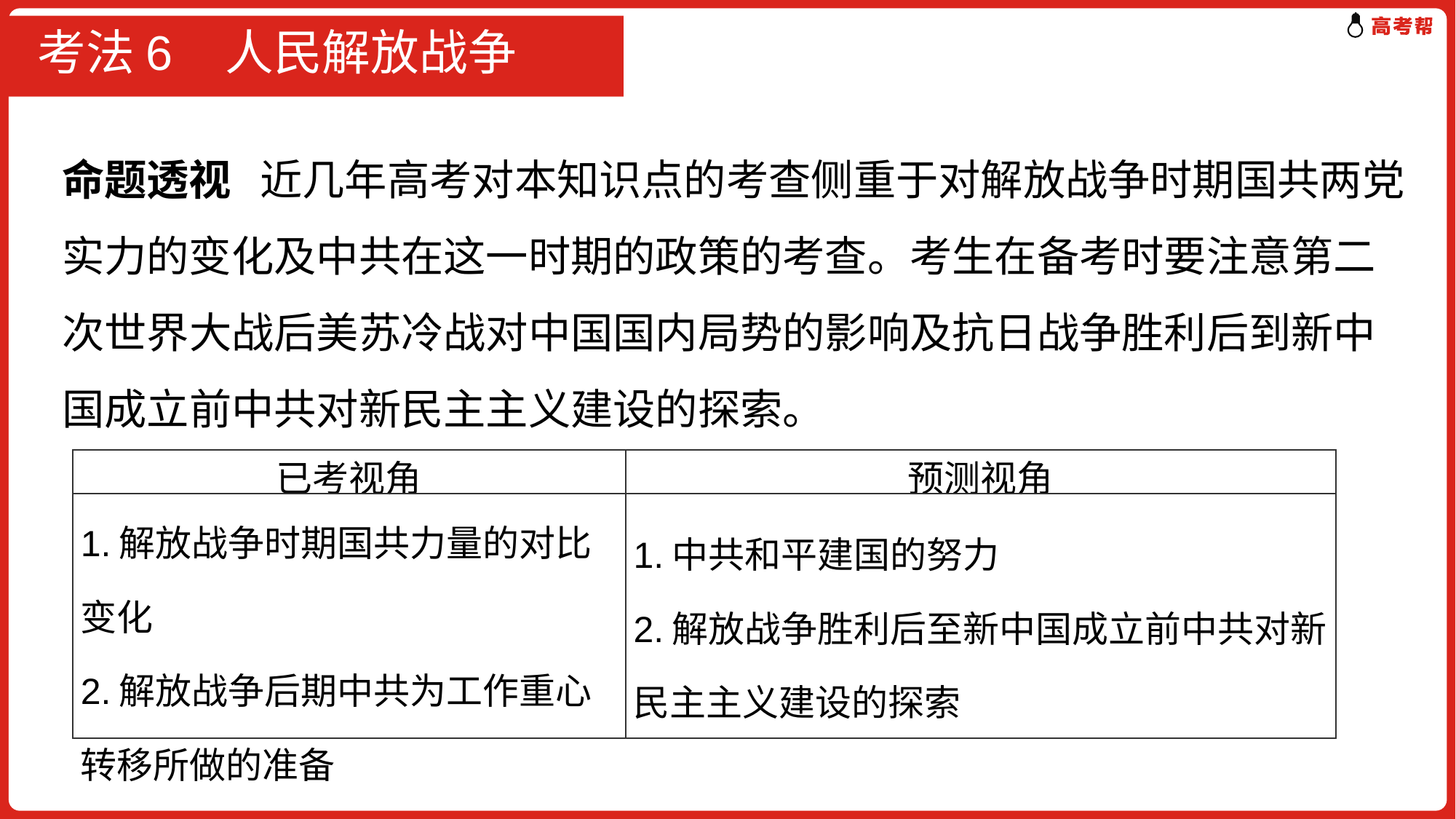

# 考法6   人民解放战争
命题透视   近几年高考对本知识点的考查侧重于对解放战争时期国共两党实力的变化及中共在这一时期的政策的考查。考生在备考时要注意第二次世界大战后美苏冷战对中国国内局势的影响及抗日战争胜利后到新中国成立前中共对新民主主义建设的探索。
| 已考视角 | 预测视角 |
| --- | --- |
| 1.解放战争时期国共力量的对比变化 2.解放战争后期中共为工作重心转移所做的准备 | 1.中共和平建国的努力 2.解放战争胜利后至新中国成立前中共对新民主主义建设的探索 |